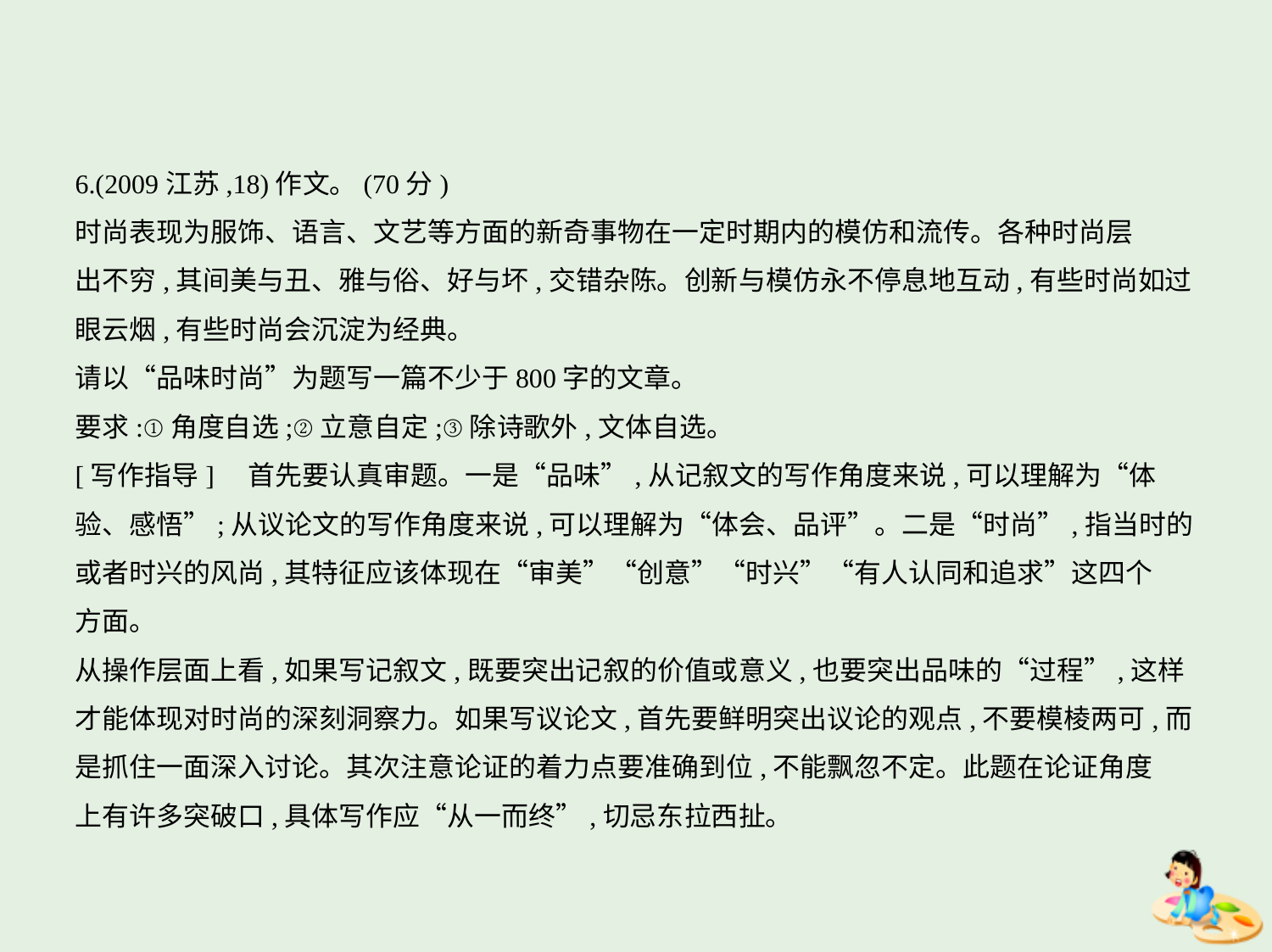

6.(2009江苏,18)作文。(70分)
时尚表现为服饰、语言、文艺等方面的新奇事物在一定时期内的模仿和流传。各种时尚层
出不穷,其间美与丑、雅与俗、好与坏,交错杂陈。创新与模仿永不停息地互动,有些时尚如过
眼云烟,有些时尚会沉淀为经典。
请以“品味时尚”为题写一篇不少于800字的文章。
要求:①角度自选;②立意自定;③除诗歌外,文体自选。
[写作指导]　首先要认真审题。一是“品味”,从记叙文的写作角度来说,可以理解为“体
验、感悟”;从议论文的写作角度来说,可以理解为“体会、品评”。二是“时尚”,指当时的
或者时兴的风尚,其特征应该体现在“审美”“创意”“时兴”“有人认同和追求”这四个
方面。
从操作层面上看,如果写记叙文,既要突出记叙的价值或意义,也要突出品味的“过程”,这样
才能体现对时尚的深刻洞察力。如果写议论文,首先要鲜明突出议论的观点,不要模棱两可,而
是抓住一面深入讨论。其次注意论证的着力点要准确到位,不能飘忽不定。此题在论证角度
上有许多突破口,具体写作应“从一而终”,切忌东拉西扯。